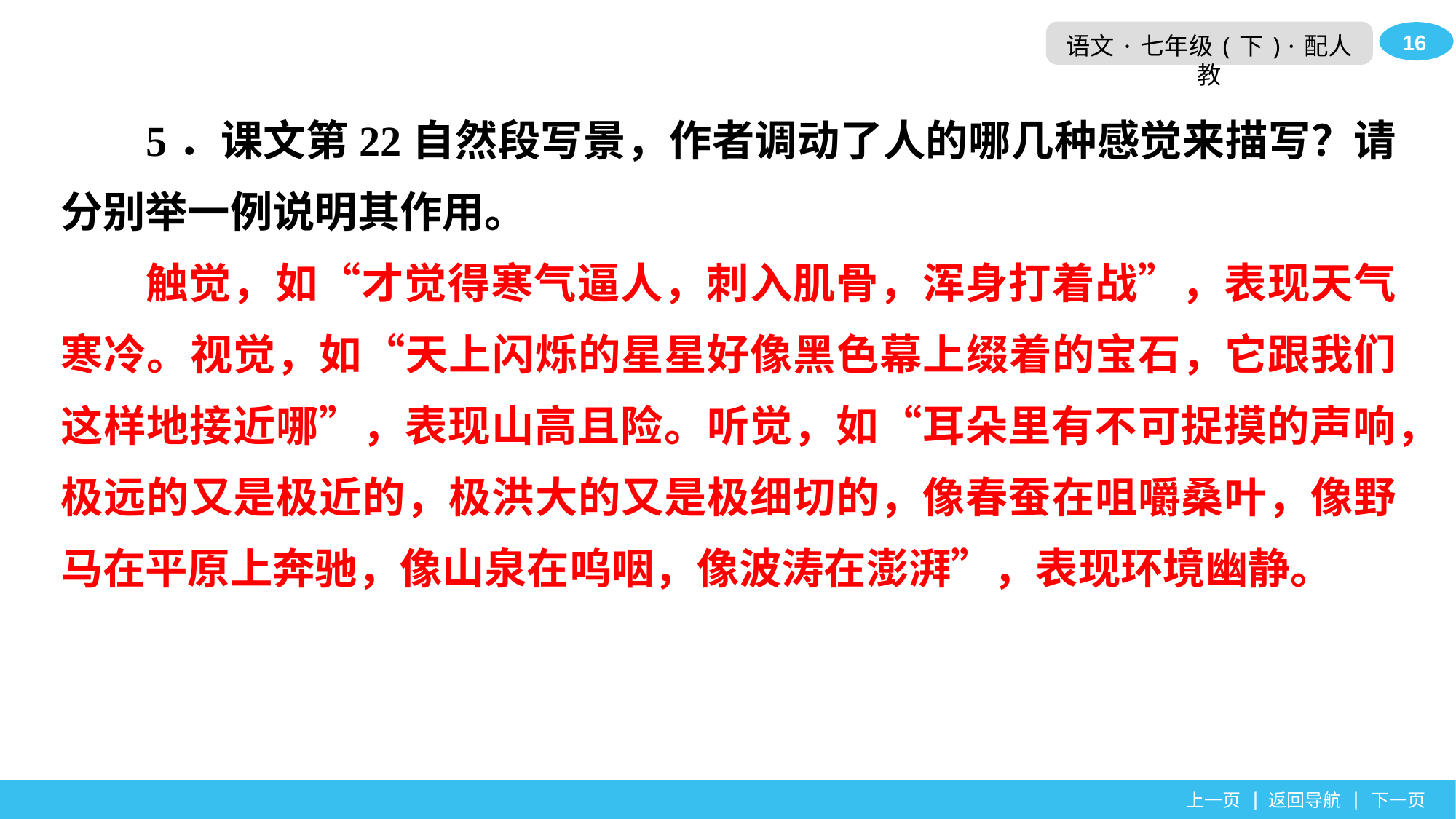

5．课文第22自然段写景，作者调动了人的哪几种感觉来描写？请分别举一例说明其作用。
触觉，如“才觉得寒气逼人，刺入肌骨，浑身打着战”，表现天气寒冷。视觉，如“天上闪烁的星星好像黑色幕上缀着的宝石，它跟我们这样地接近哪”，表现山高且险。听觉，如“耳朵里有不可捉摸的声响，极远的又是极近的，极洪大的又是极细切的，像春蚕在咀嚼桑叶，像野马在平原上奔驰，像山泉在呜咽，像波涛在澎湃”，表现环境幽静。